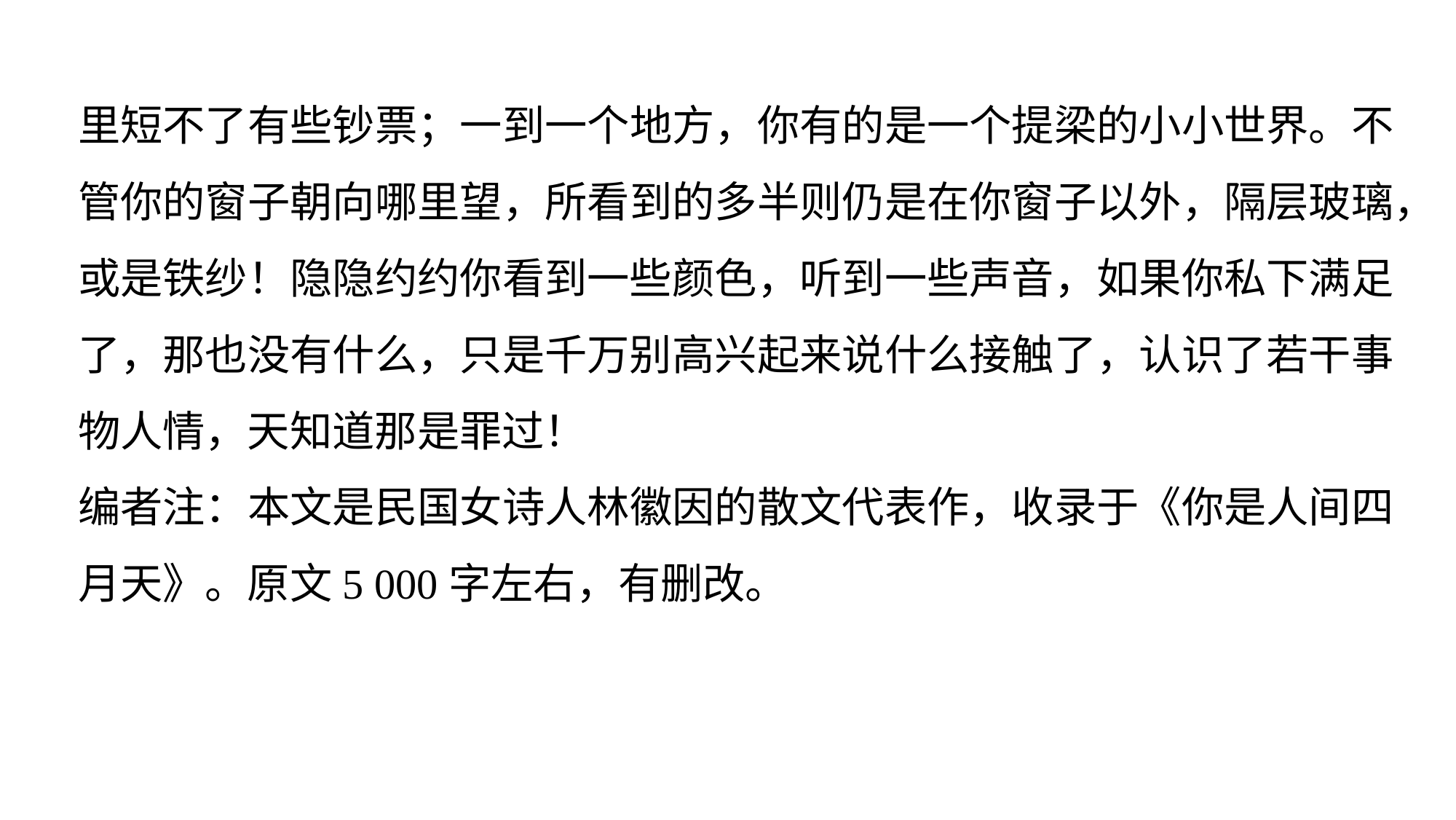

里短不了有些钞票；一到一个地方，你有的是一个提梁的小小世界。不管你的窗子朝向哪里望，所看到的多半则仍是在你窗子以外，隔层玻璃，或是铁纱！隐隐约约你看到一些颜色，听到一些声音，如果你私下满足了，那也没有什么，只是千万别高兴起来说什么接触了，认识了若干事物人情，天知道那是罪过！
编者注：本文是民国女诗人林徽因的散文代表作，收录于《你是人间四月天》。原文5 000字左右，有删改。